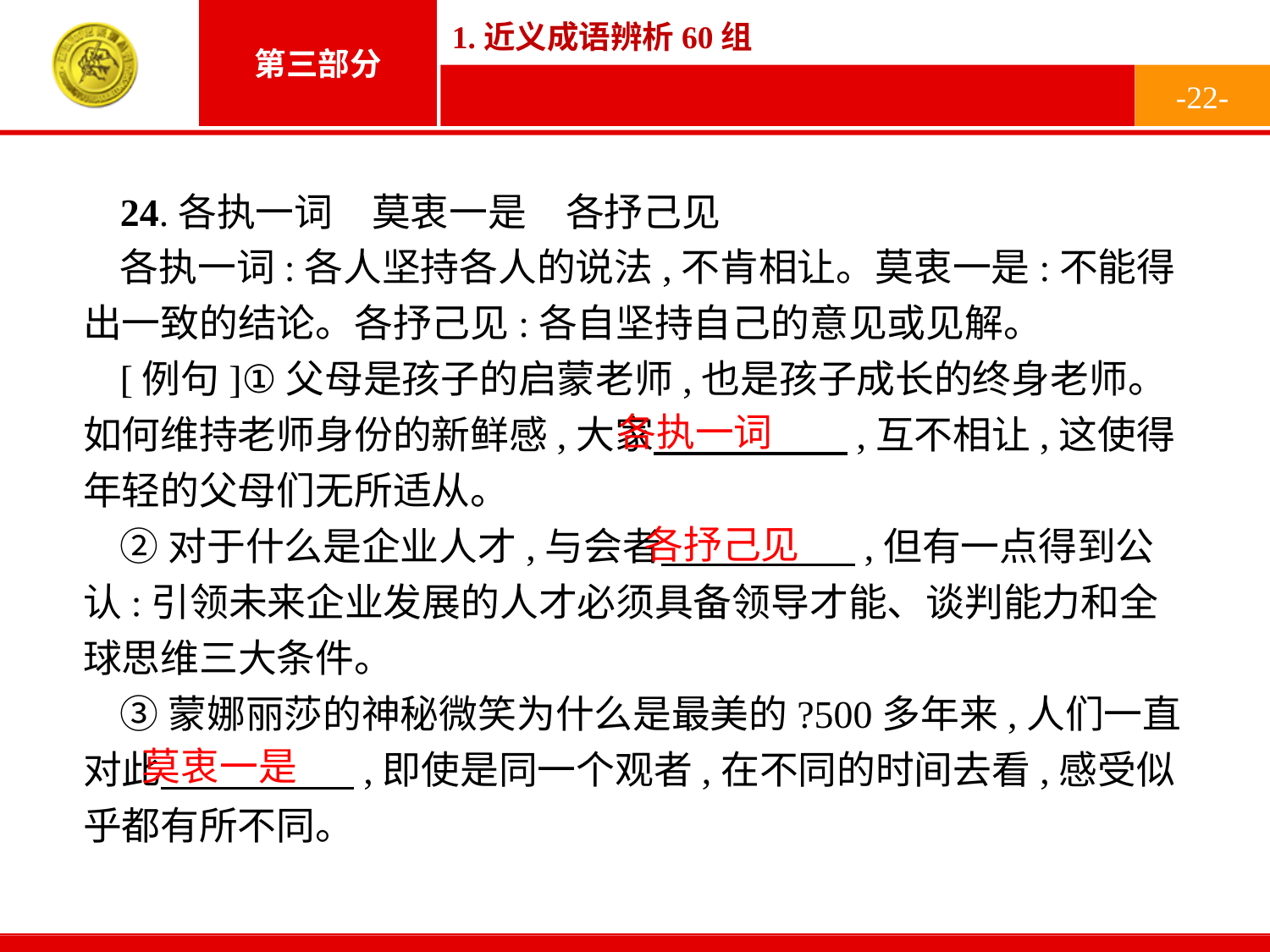

-22-
24.各执一词　莫衷一是　各抒己见
各执一词:各人坚持各人的说法,不肯相让。莫衷一是:不能得出一致的结论。各抒己见:各自坚持自己的意见或见解。
[例句]①父母是孩子的启蒙老师,也是孩子成长的终身老师。如何维持老师身份的新鲜感,大家　　　　　,互不相让,这使得年轻的父母们无所适从。
②对于什么是企业人才,与会者　　　　　,但有一点得到公认:引领未来企业发展的人才必须具备领导才能、谈判能力和全球思维三大条件。
③蒙娜丽莎的神秘微笑为什么是最美的?500多年来,人们一直对此　　　　　,即使是同一个观者,在不同的时间去看,感受似乎都有所不同。
各执一词
各抒己见
莫衷一是